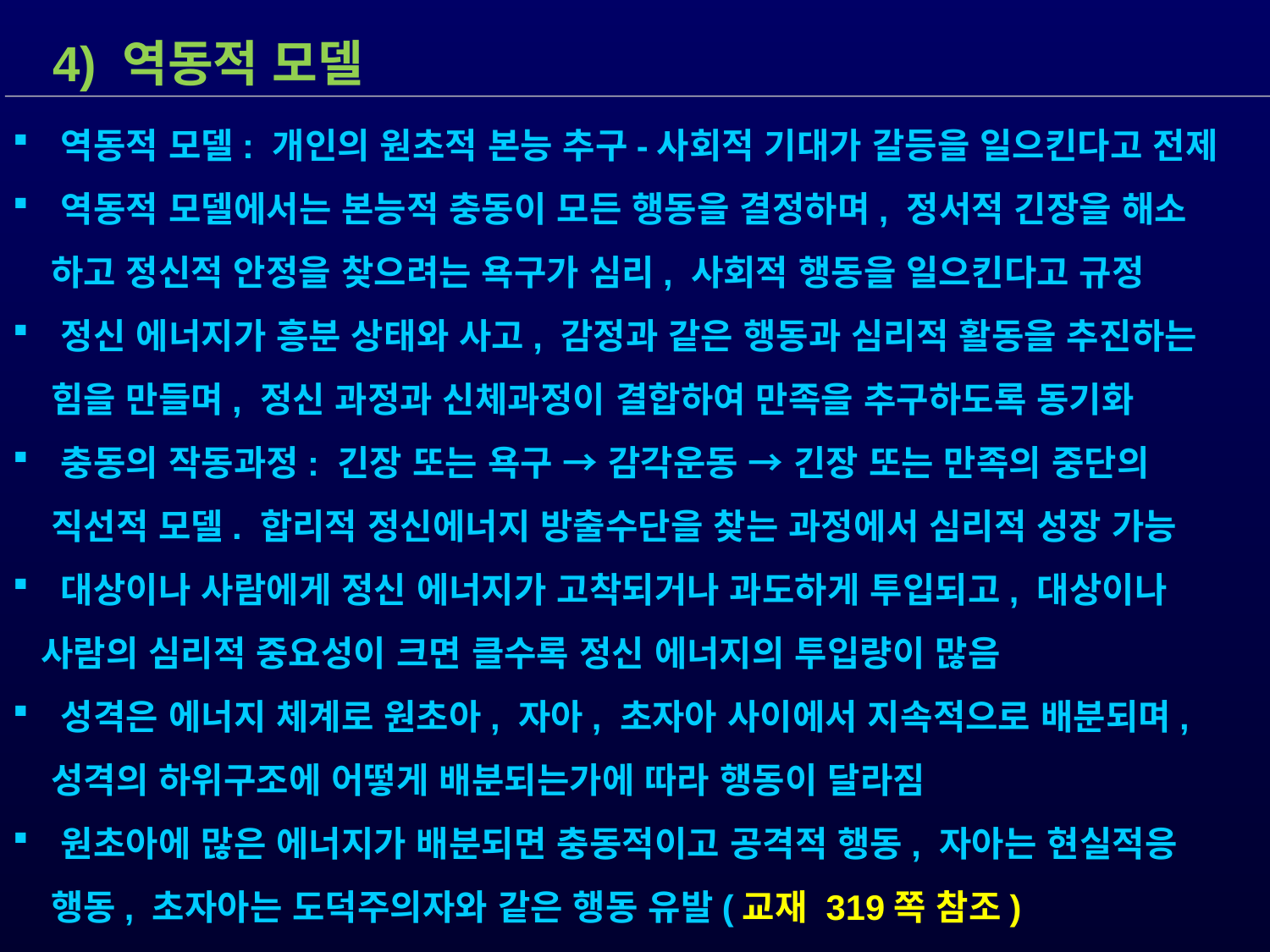

4) 역동적 모델
 역동적 모델: 개인의 원초적 본능 추구-사회적 기대가 갈등을 일으킨다고 전제
 역동적 모델에서는 본능적 충동이 모든 행동을 결정하며, 정서적 긴장을 해소
   하고 정신적 안정을 찾으려는 욕구가 심리, 사회적 행동을 일으킨다고 규정
 정신 에너지가 흥분 상태와 사고, 감정과 같은 행동과 심리적 활동을 추진하는
   힘을 만들며, 정신 과정과 신체과정이 결합하여 만족을 추구하도록 동기화
 충동의 작동과정: 긴장 또는 욕구 → 감각운동 → 긴장 또는 만족의 중단의
   직선적 모델. 합리적 정신에너지 방출수단을 찾는 과정에서 심리적 성장 가능
 대상이나 사람에게 정신 에너지가 고착되거나 과도하게 투입되고, 대상이나
  사람의 심리적 중요성이 크면 클수록 정신 에너지의 투입량이 많음
 성격은 에너지 체계로 원초아, 자아, 초자아 사이에서 지속적으로 배분되며,
   성격의 하위구조에 어떻게 배분되는가에 따라 행동이 달라짐
 원초아에 많은 에너지가 배분되면 충동적이고 공격적 행동, 자아는 현실적응
   행동, 초자아는 도덕주의자와 같은 행동 유발(교재 319쪽 참조)